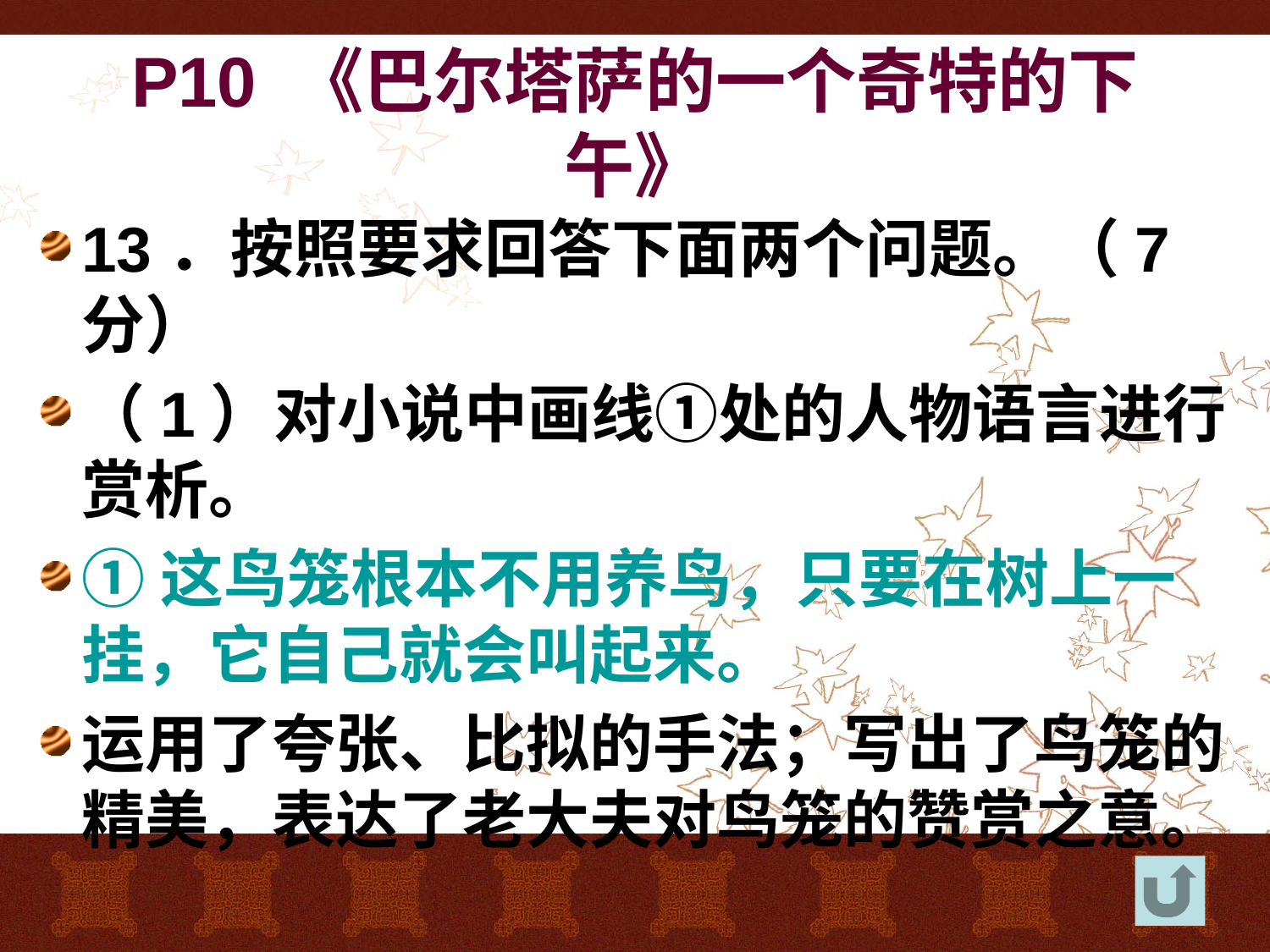

# P10 《巴尔塔萨的一个奇特的下午》
13．按照要求回答下面两个问题。（7分）
（1）对小说中画线①处的人物语言进行赏析。
①这鸟笼根本不用养鸟，只要在树上一挂，它自己就会叫起来。
运用了夸张、比拟的手法；写出了鸟笼的精美，表达了老大夫对鸟笼的赞赏之意。